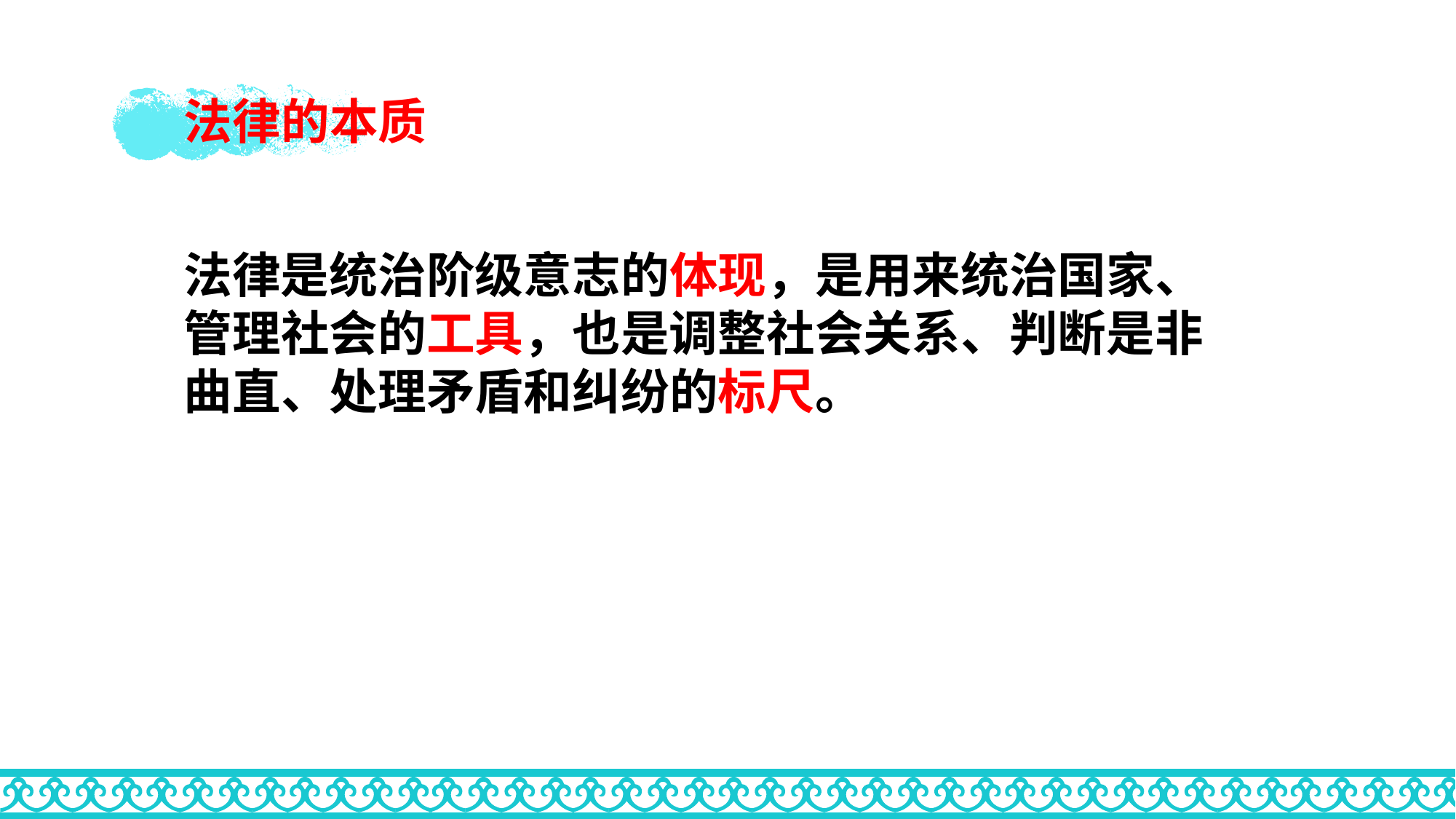

# 法律的本质
法律是统治阶级意志的体现，是用来统治国家、管理社会的工具，也是调整社会关系、判断是非曲直、处理矛盾和纠纷的标尺。